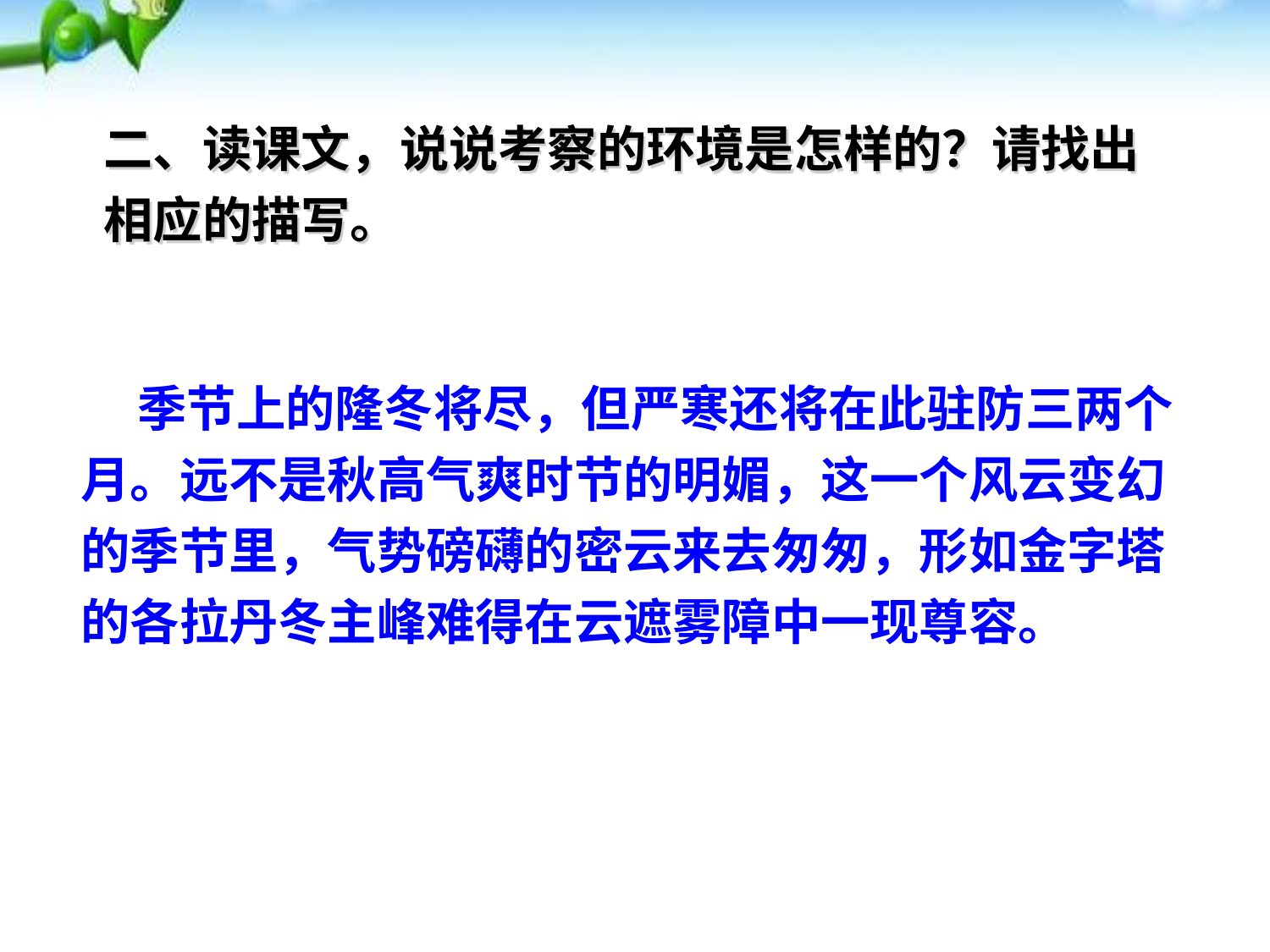

二、读课文，说说考察的环境是怎样的？请找出相应的描写。
    季节上的隆冬将尽，但严寒还将在此驻防三两个月。远不是秋高气爽时节的明媚，这一个风云变幻的季节里，气势磅礴的密云来去匆匆，形如金字塔的各拉丹冬主峰难得在云遮雾障中一现尊容。